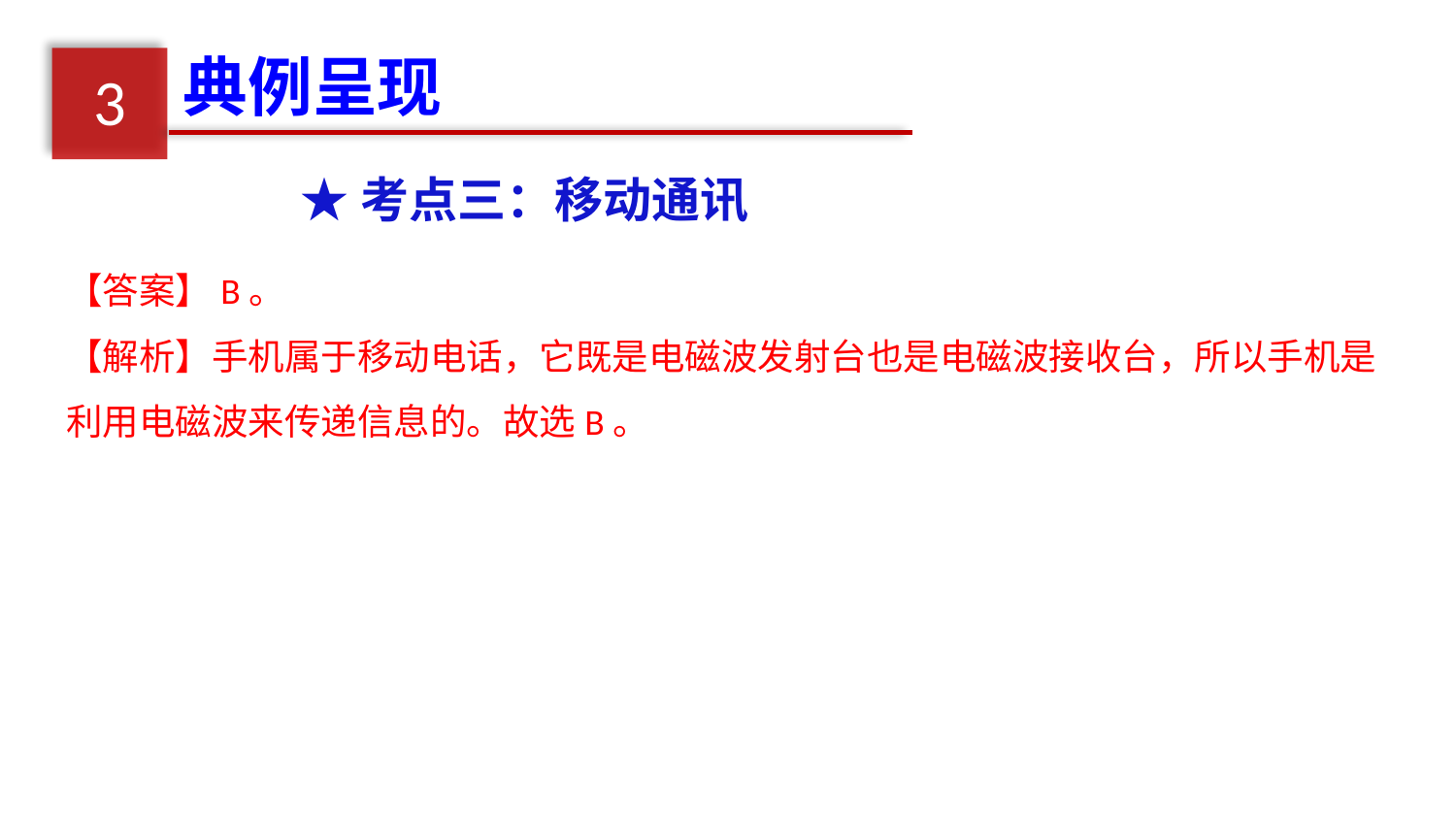

典例呈现

3
★考点三：移动通讯
【答案】B。
【解析】手机属于移动电话，它既是电磁波发射台也是电磁波接收台，所以手机是利用电磁波来传递信息的。故选B。